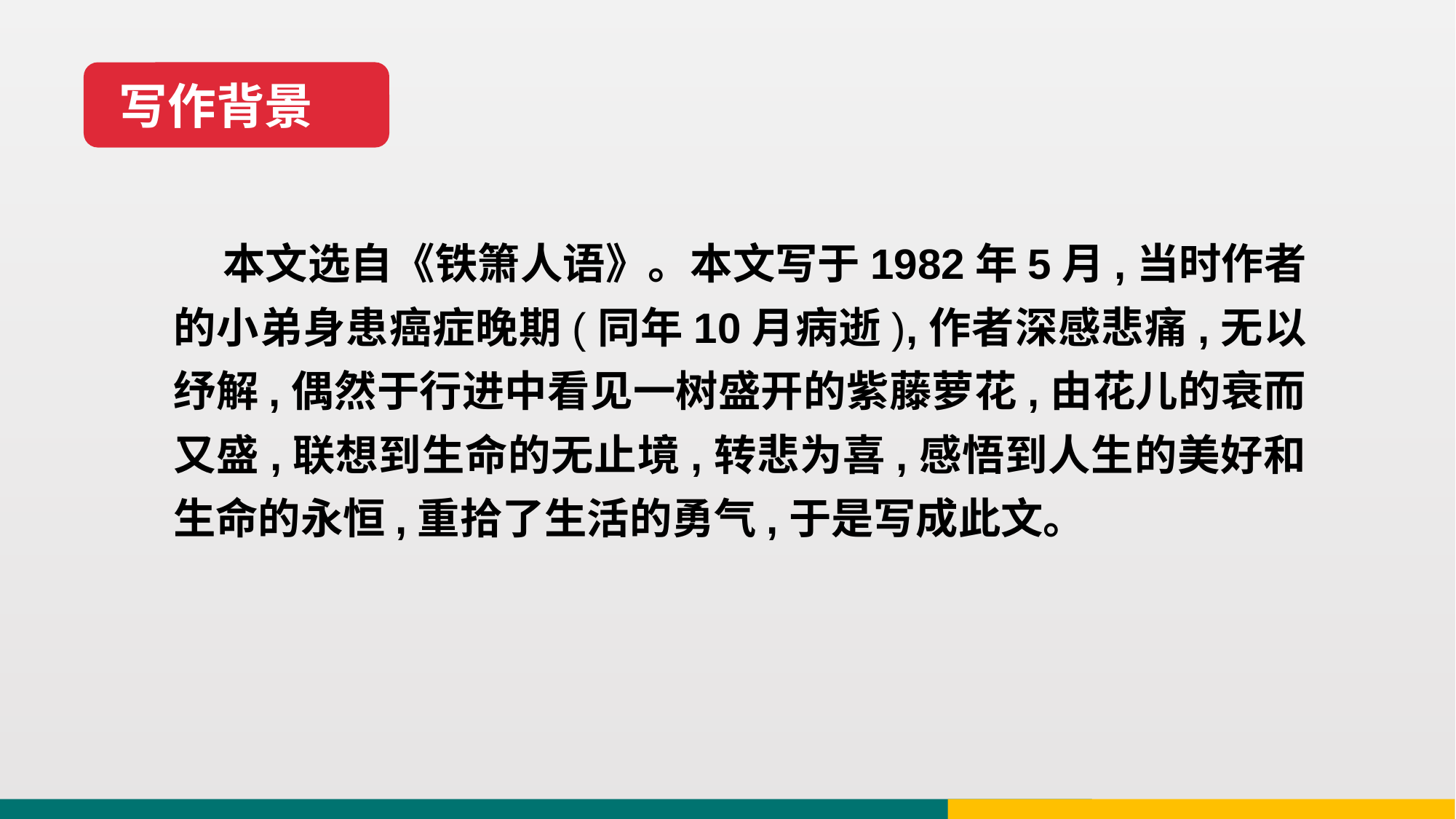

写作背景
    本文选自《铁箫人语》。本文写于1982年5月,当时作者的小弟身患癌症晚期(同年10月病逝),作者深感悲痛,无以纾解,偶然于行进中看见一树盛开的紫藤萝花,由花儿的衰而又盛,联想到生命的无止境,转悲为喜,感悟到人生的美好和生命的永恒,重拾了生活的勇气,于是写成此文。